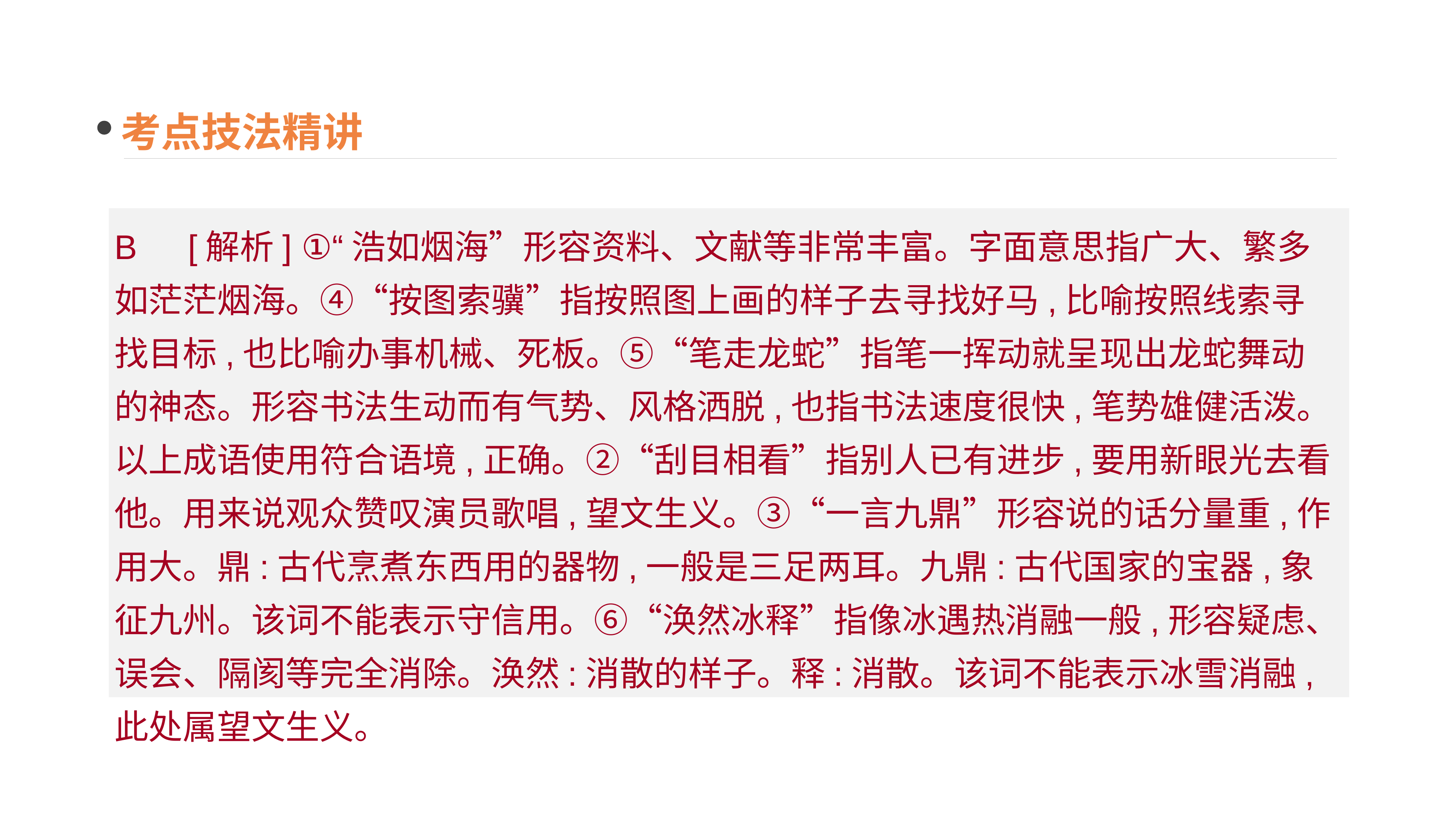

考点技法精讲

B　[解析] ①“浩如烟海”形容资料、文献等非常丰富。字面意思指广大、繁多如茫茫烟海。④“按图索骥”指按照图上画的样子去寻找好马,比喻按照线索寻找目标,也比喻办事机械、死板。⑤“笔走龙蛇”指笔一挥动就呈现出龙蛇舞动的神态。形容书法生动而有气势、风格洒脱,也指书法速度很快,笔势雄健活泼。以上成语使用符合语境,正确。②“刮目相看”指别人已有进步,要用新眼光去看他。用来说观众赞叹演员歌唱,望文生义。③“一言九鼎”形容说的话分量重,作用大。鼎:古代烹煮东西用的器物,一般是三足两耳。九鼎:古代国家的宝器,象征九州。该词不能表示守信用。⑥“涣然冰释”指像冰遇热消融一般,形容疑虑、误会、隔阂等完全消除。涣然:消散的样子。释:消散。该词不能表示冰雪消融,此处属望文生义。